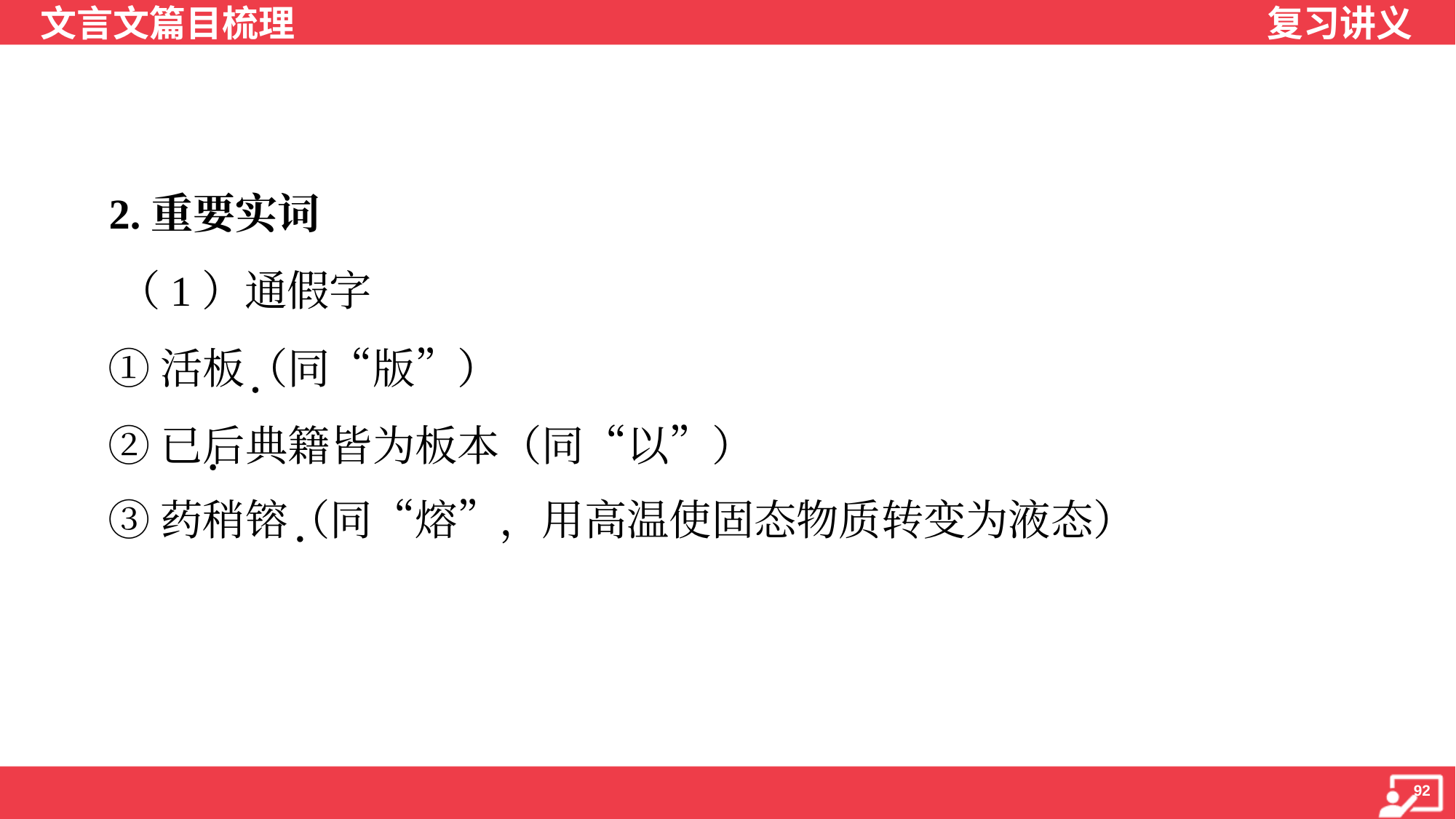

2.重要实词
    （1）通假字
    ①活板（同“版”）
    ②已后典籍皆为板本（同“以”）
    ③药稍镕（同“熔”，用高温使固态物质转变为液态）